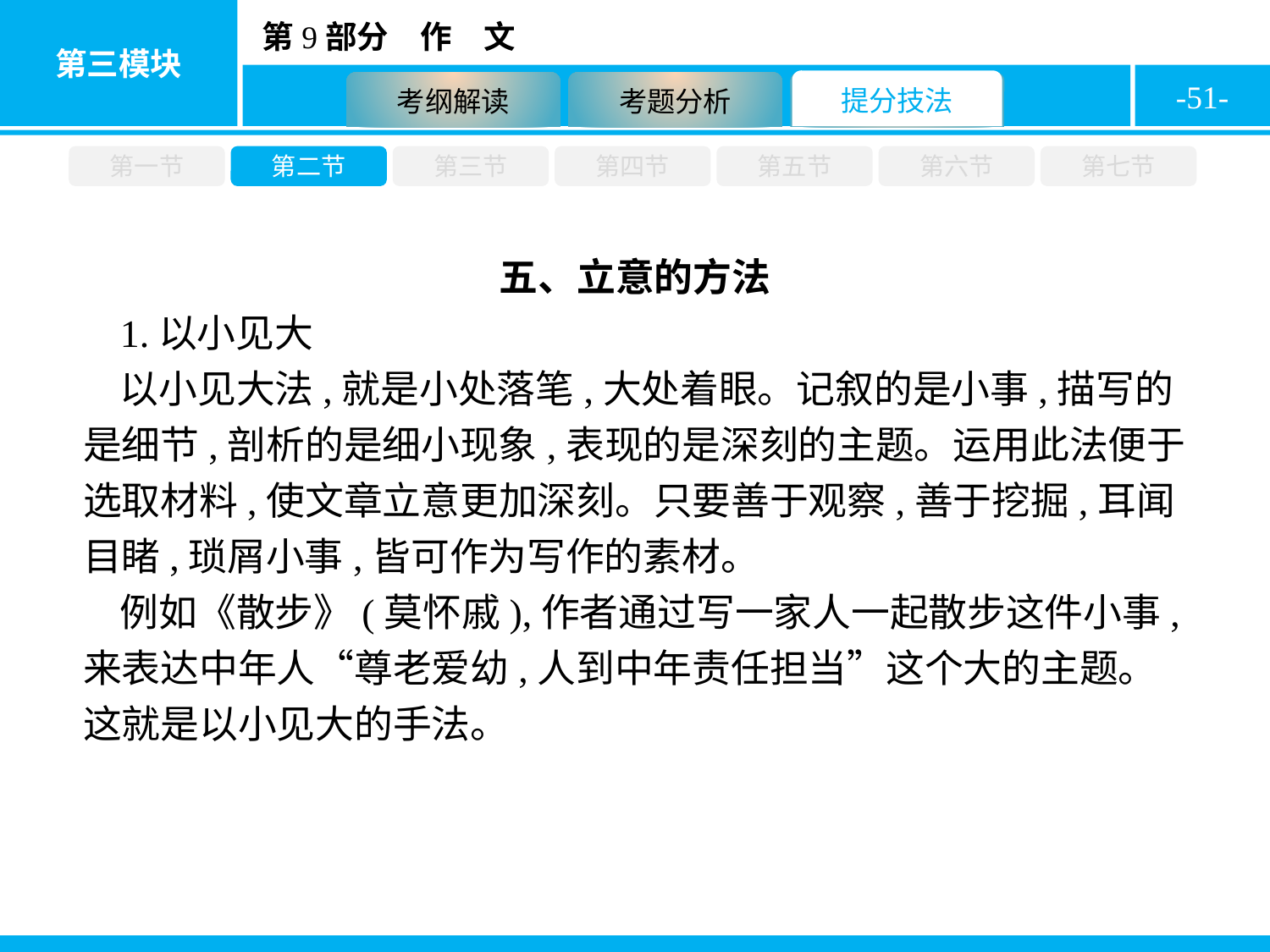

-51-
第一节
第二节
第三节
第四节
第五节
第六节
第七节
五、立意的方法
1.以小见大
以小见大法,就是小处落笔,大处着眼。记叙的是小事,描写的是细节,剖析的是细小现象,表现的是深刻的主题。运用此法便于选取材料,使文章立意更加深刻。只要善于观察,善于挖掘,耳闻目睹,琐屑小事,皆可作为写作的素材。
例如《散步》(莫怀戚),作者通过写一家人一起散步这件小事,来表达中年人“尊老爱幼,人到中年责任担当”这个大的主题。这就是以小见大的手法。